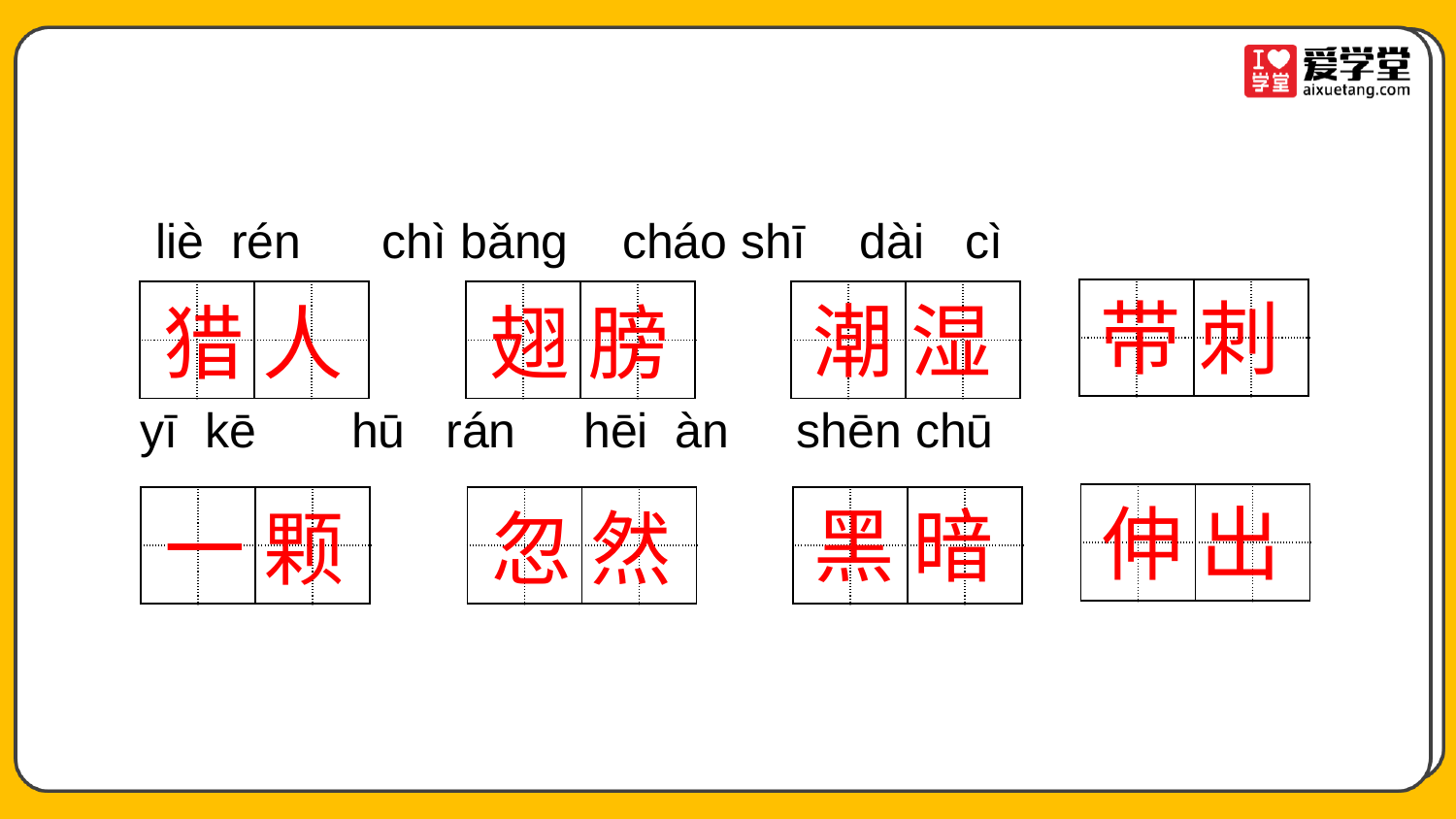

liè  rén      chì bǎng    cháo shī    dài   cì
|  |  |  |  |
| --- | --- | --- | --- |
|  |  |  |  |
带 刺
|  |  |  |  |
| --- | --- | --- | --- |
|  |  |  |  |
|  |  |  |  |
| --- | --- | --- | --- |
|  |  |  |  |
|  |  |  |  |
| --- | --- | --- | --- |
|  |  |  |  |
潮 湿
猎 人
翅 膀

   yī  kē       hū   rán     hēi  àn     shēn chū
|  |  |  |  |
| --- | --- | --- | --- |
|  |  |  |  |
伸 出
|  |  |  |  |
| --- | --- | --- | --- |
|  |  |  |  |
|  |  |  |  |
| --- | --- | --- | --- |
|  |  |  |  |
|  |  |  |  |
| --- | --- | --- | --- |
|  |  |  |  |
黑 暗
一 颗
忽 然